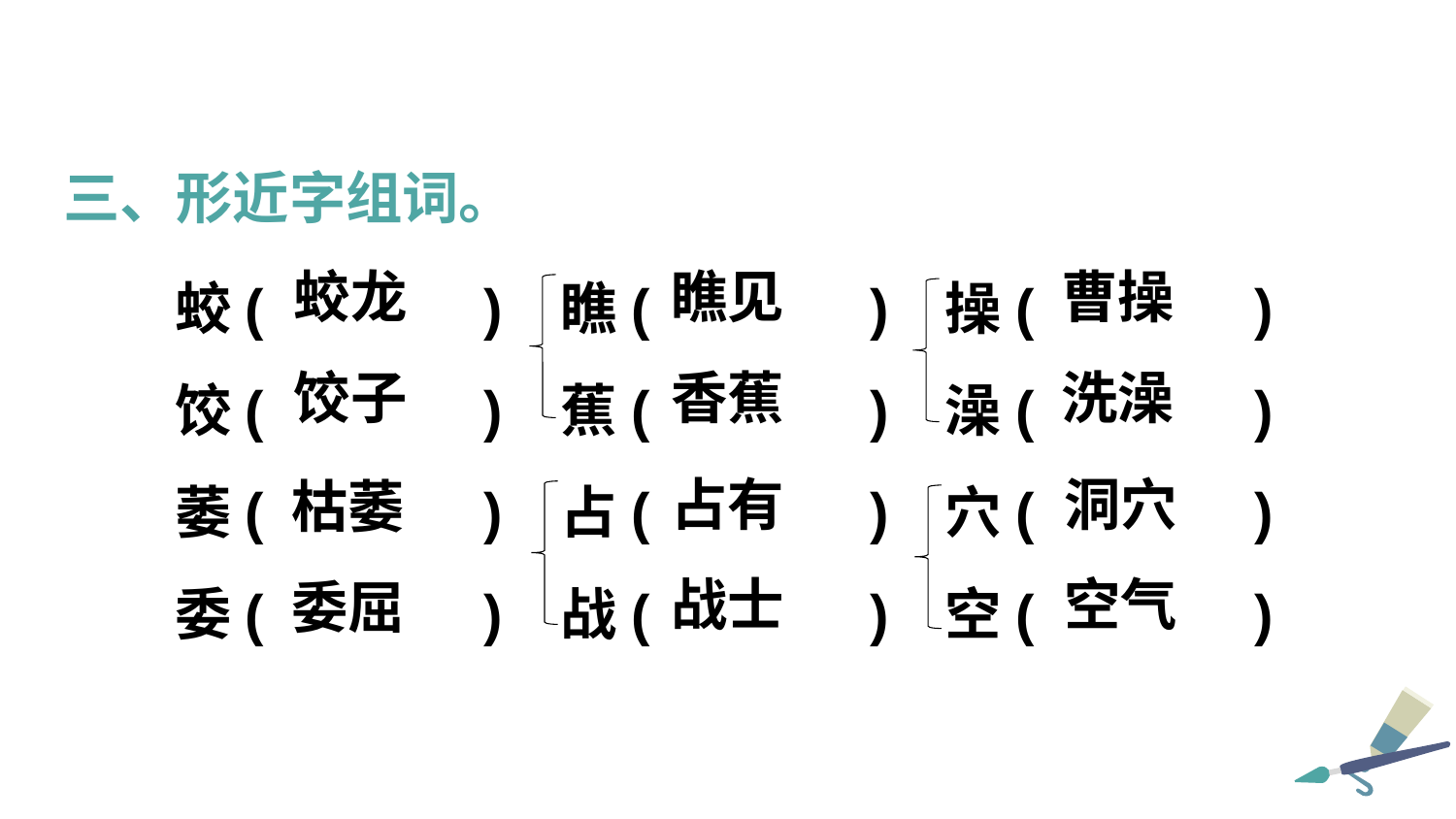

三、形近字组词。
蛟(              ) 	瞧(              )	操(              )
饺(              )	蕉(              )	澡(              )
萎(              ) 	占(              )	穴(              )
委(              )	战(              )	空(              )
蛟龙
瞧见
曹操

饺子
香蕉
洗澡
占有
洞穴
枯萎

战士
空气
委屈